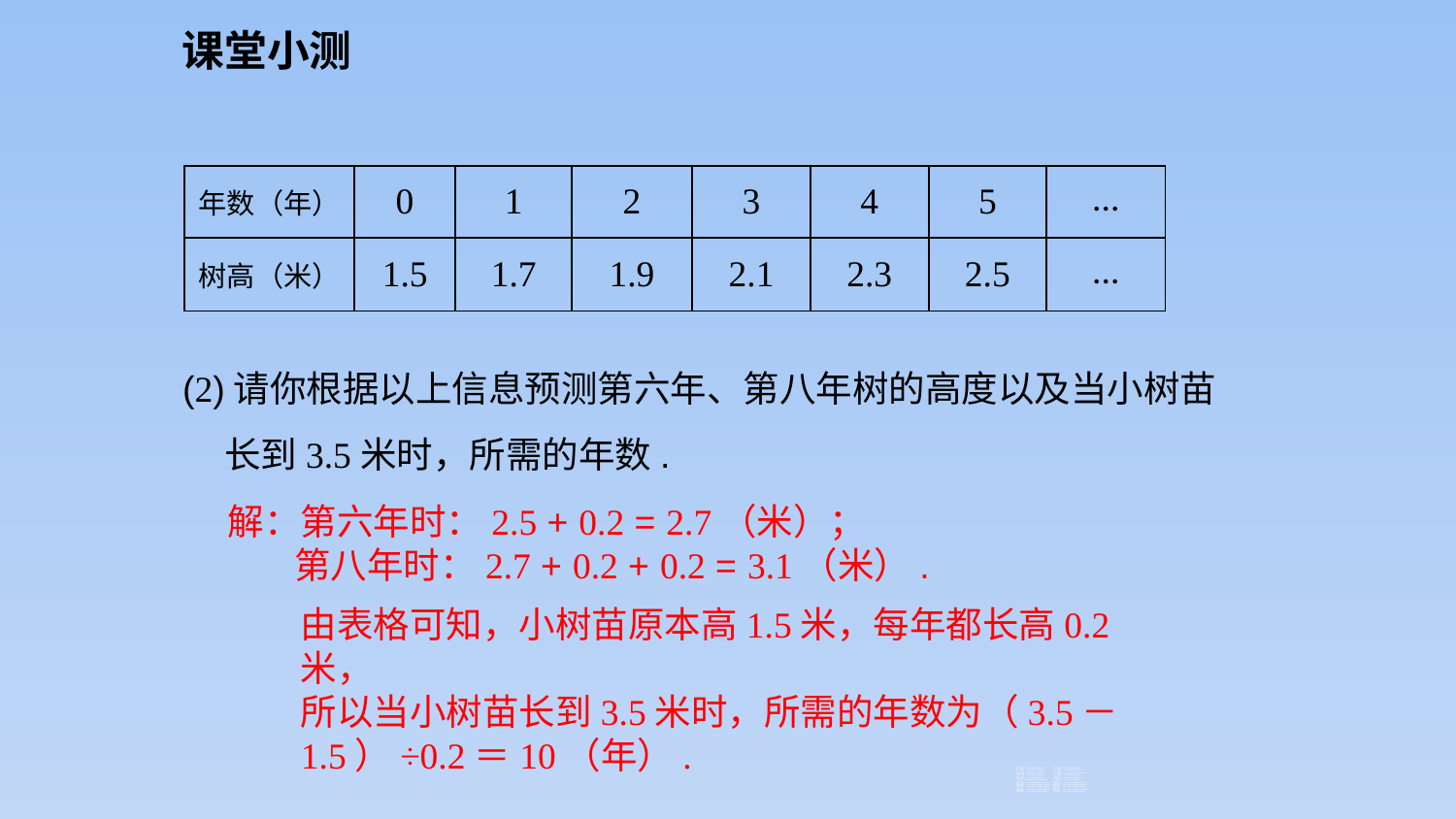

课堂小测
| 年数（年） | 0 | 1 | 2 | 3 | 4 | 5 | ... |
| --- | --- | --- | --- | --- | --- | --- | --- |
| 树高（米） | 1.5 | 1.7 | 1.9 | 2.1 | 2.3 | 2.5 | ... |
(2)请你根据以上信息预测第六年、第八年树的高度以及当小树苗
    长到3.5米时，所需的年数.
解：第六年时：2.5 + 0.2 = 2.7（米）；
       第八年时：2.7 + 0.2 + 0.2 = 3.1（米）.
由表格可知，小树苗原本高1.5米，每年都长高0.2米，
所以当小树苗长到3.5米时，所需的年数为（3.5－1.5）÷0.2＝10（年）.